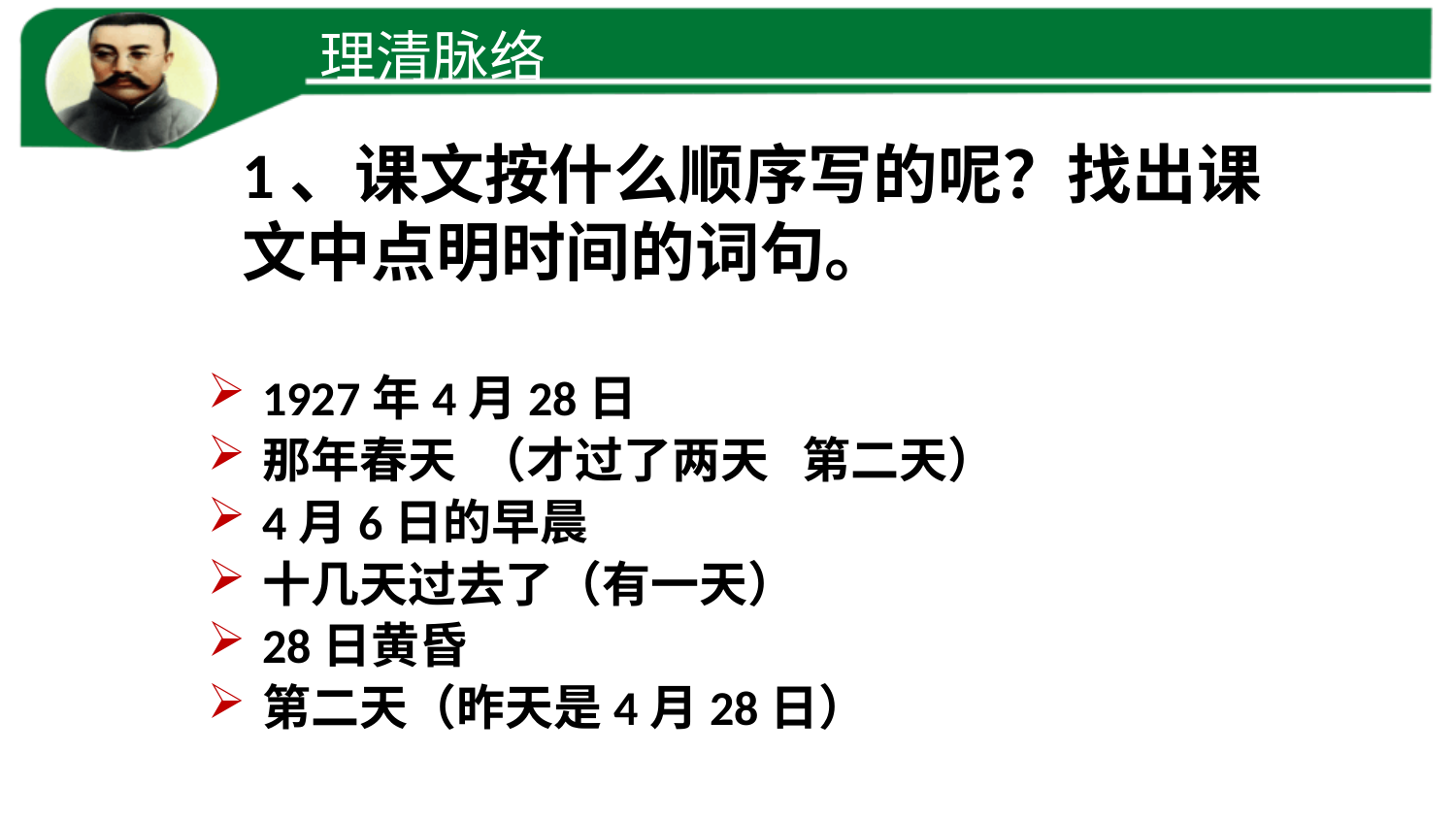

理清脉络
1、课文按什么顺序写的呢？找出课文中点明时间的词句。

1927年4月28日
那年春天  （才过了两天   第二天）
4月6日的早晨
十几天过去了（有一天）
28日黄昏
第二天（昨天是4月28日）